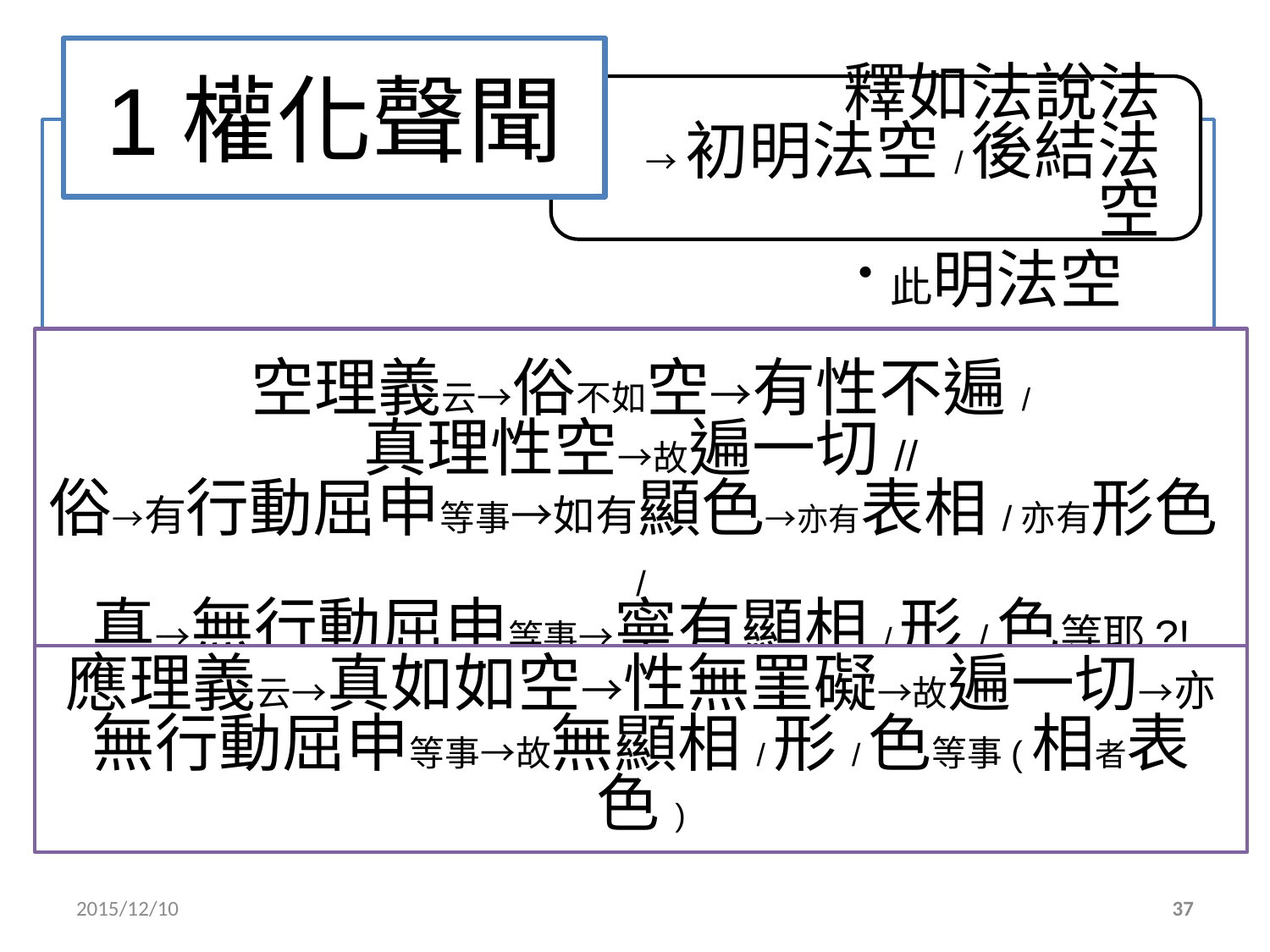

# 1權化聲聞

此明法空

釋如法說法
→初明法空/後結法空
空理義云→俗不如空→有性不遍/
真理性空→故遍一切//
俗→有行動屈申等事→如有顯色→亦有表相/亦有形色/
真→無行動屈申等事→寧有顯相/形/色等耶?!
應理義云→真如如空→性無罣礙→故遍一切→亦無行動屈申等事→故無顯相/形/色等事(相者表色)
2015/12/10
37